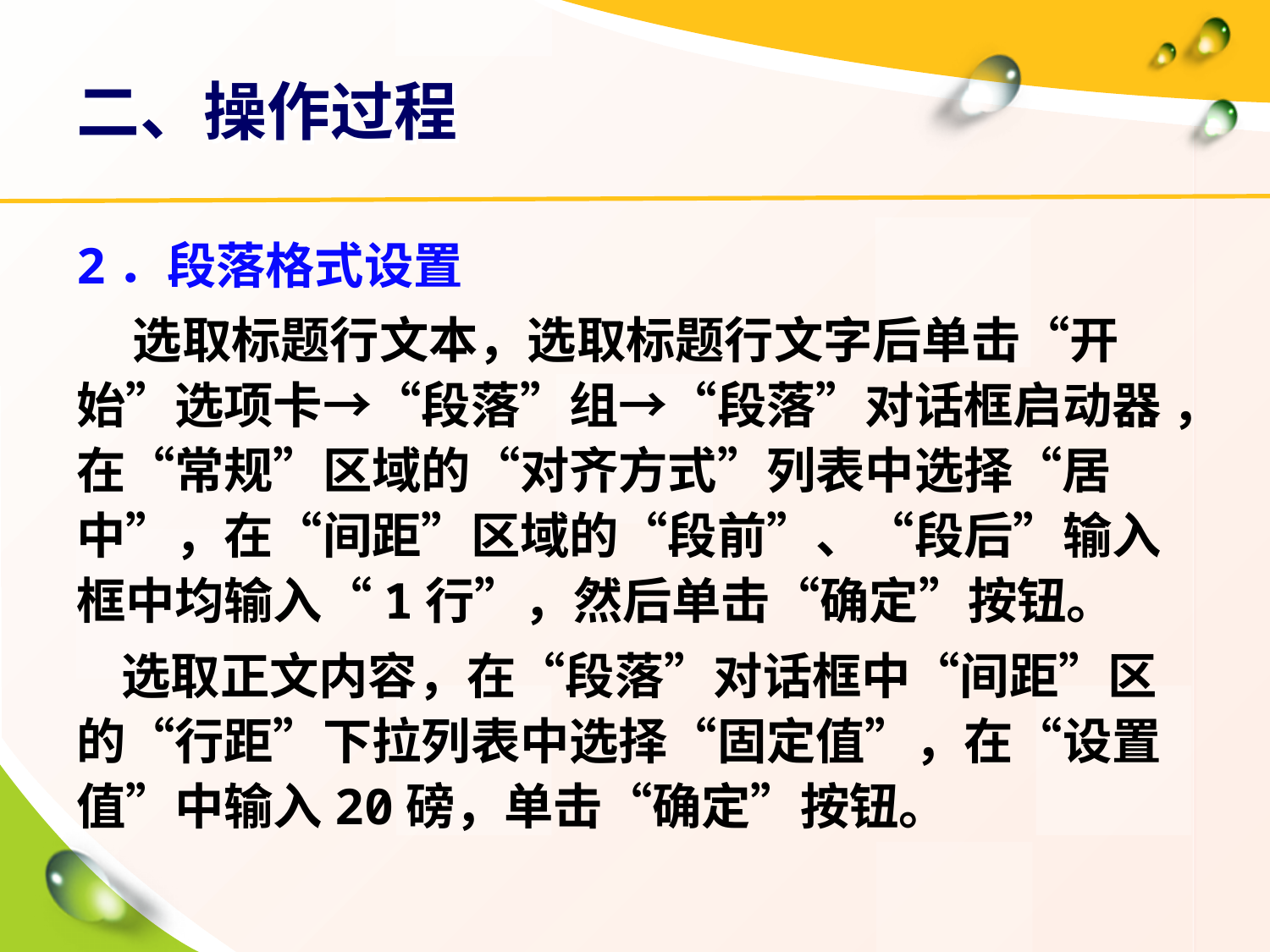

# 二、操作过程
2．段落格式设置
    选取标题行文本，选取标题行文字后单击“开始”选项卡→“段落”组→“段落”对话框启动器 ，在“常规”区域的“对齐方式”列表中选择“居中”，在“间距”区域的“段前”、“段后”输入框中均输入“1行”，然后单击“确定”按钮。
   选取正文内容，在“段落”对话框中“间距”区的“行距”下拉列表中选择“固定值”，在“设置值”中输入20磅，单击“确定”按钮。